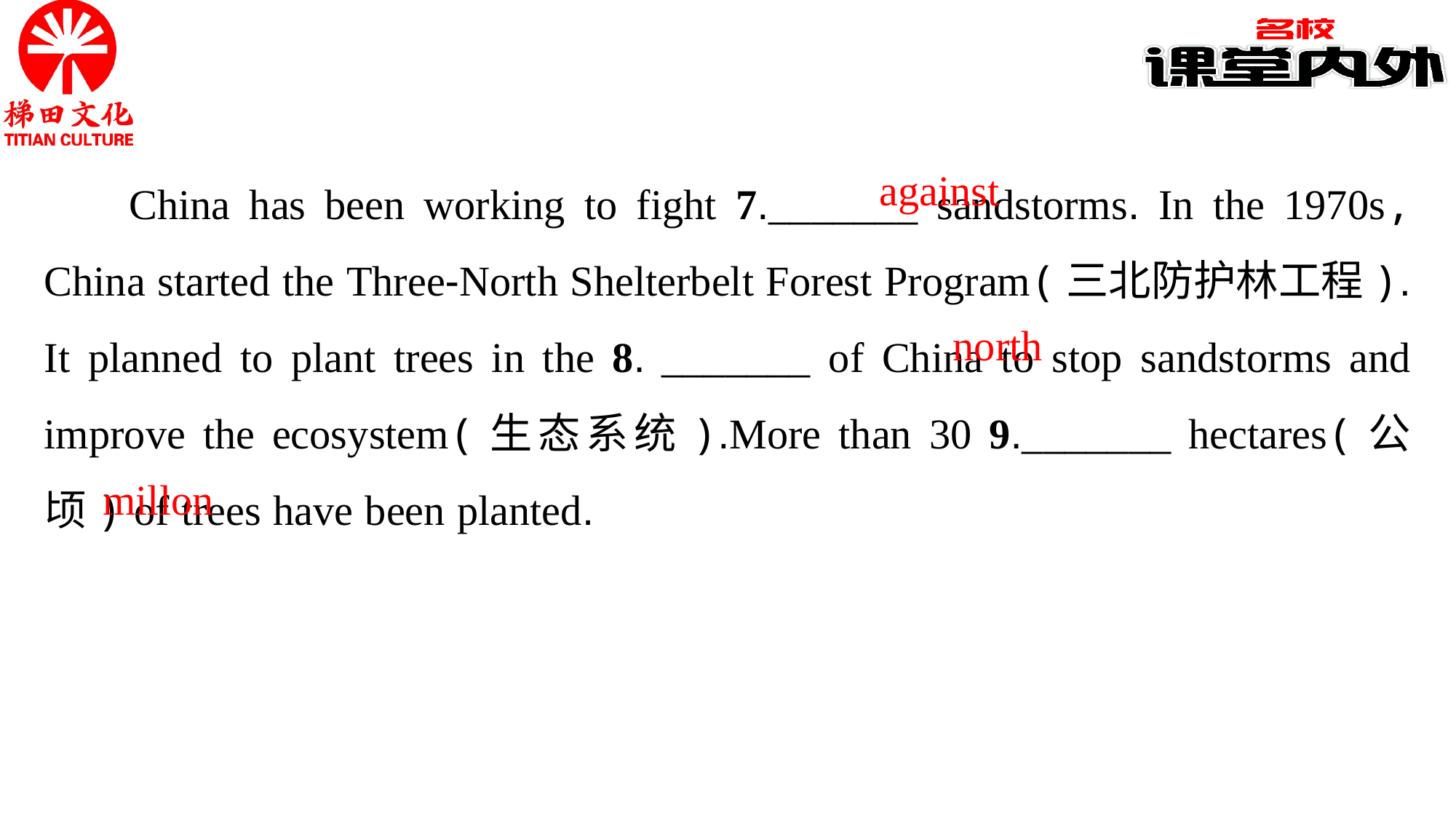

China has been working to fight 7._______ sandstorms. In the 1970s, China started the Three-North Shelterbelt Forest Program(三北防护林工程). It planned to plant trees in the 8. _______ of China to stop sandstorms and improve the ecosystem(生态系统).More than 30 9._______ hectares(公顷) of trees have been planted.
against
north
millon